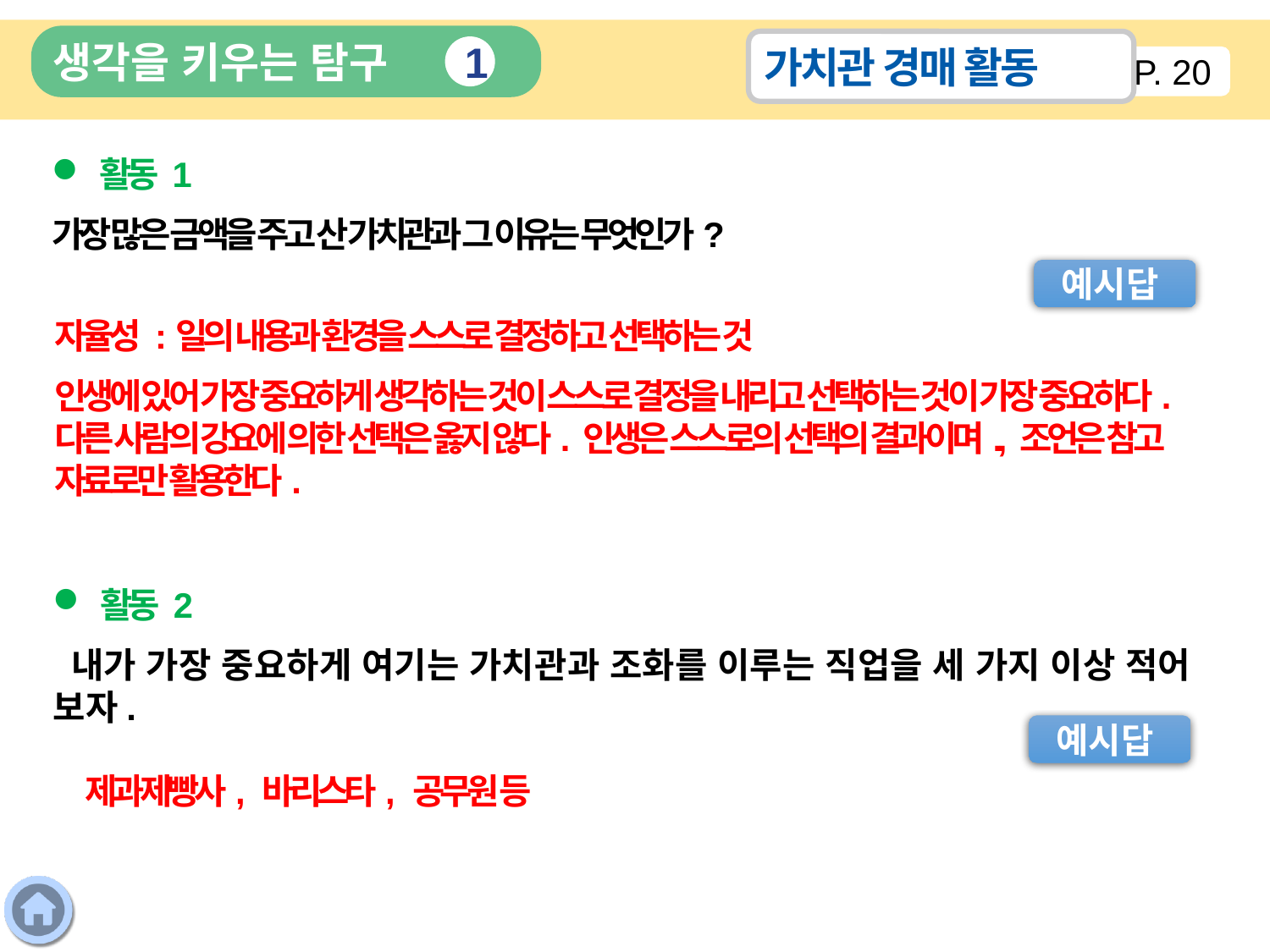

생각을 키우는 탐구
가치관 경매 활동
1
P. 20
활동 1
가장 많은 금액을 주고 산 가치관과 그 이유는 무엇인가?
예시답
자율성 :일의 내용과 환경을 스스로 결정하고 선택하는 것
인생에 있어 가장 중요하게 생각하는 것이 스스로 결정을 내리고 선택하는 것이 가장 중요하다.  다른 사람의 강요에 의한 선택은 옳지 않다. 인생은 스스로의 선택의 결과이며., 조언은 참고 자료로만 활용한다.
활동 2
 내가 가장 중요하게 여기는 가치관과 조화를 이루는 직업을 세 가지 이상 적어 보자.
예시답
    제과제빵사,  바리스타,  공무원 등